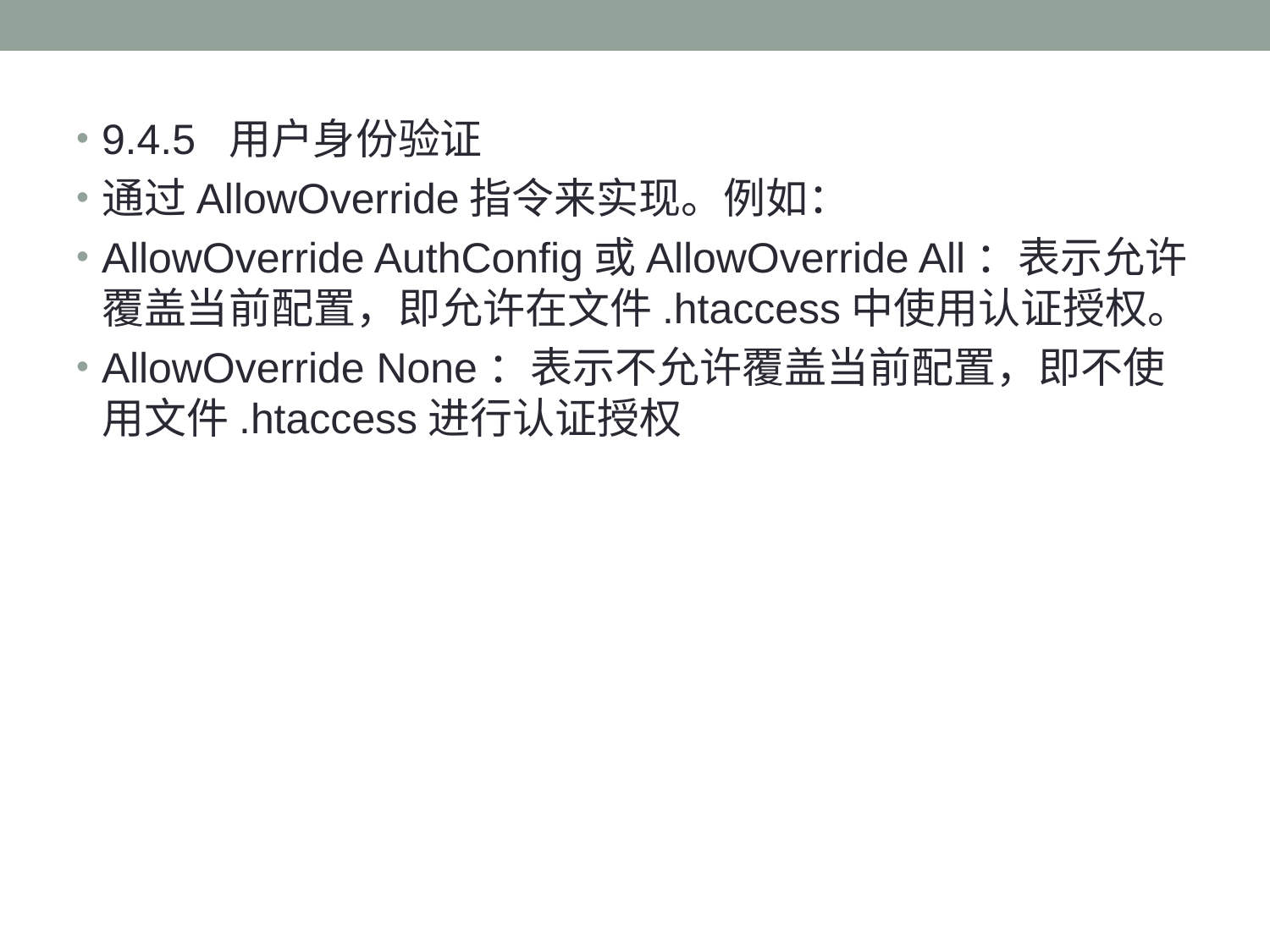

#
9.4.5	用户身份验证
通过AllowOverride指令来实现。例如：
AllowOverride AuthConfig或AllowOverride All：表示允许覆盖当前配置，即允许在文件.htaccess中使用认证授权。
AllowOverride None：表示不允许覆盖当前配置，即不使用文件.htaccess进行认证授权